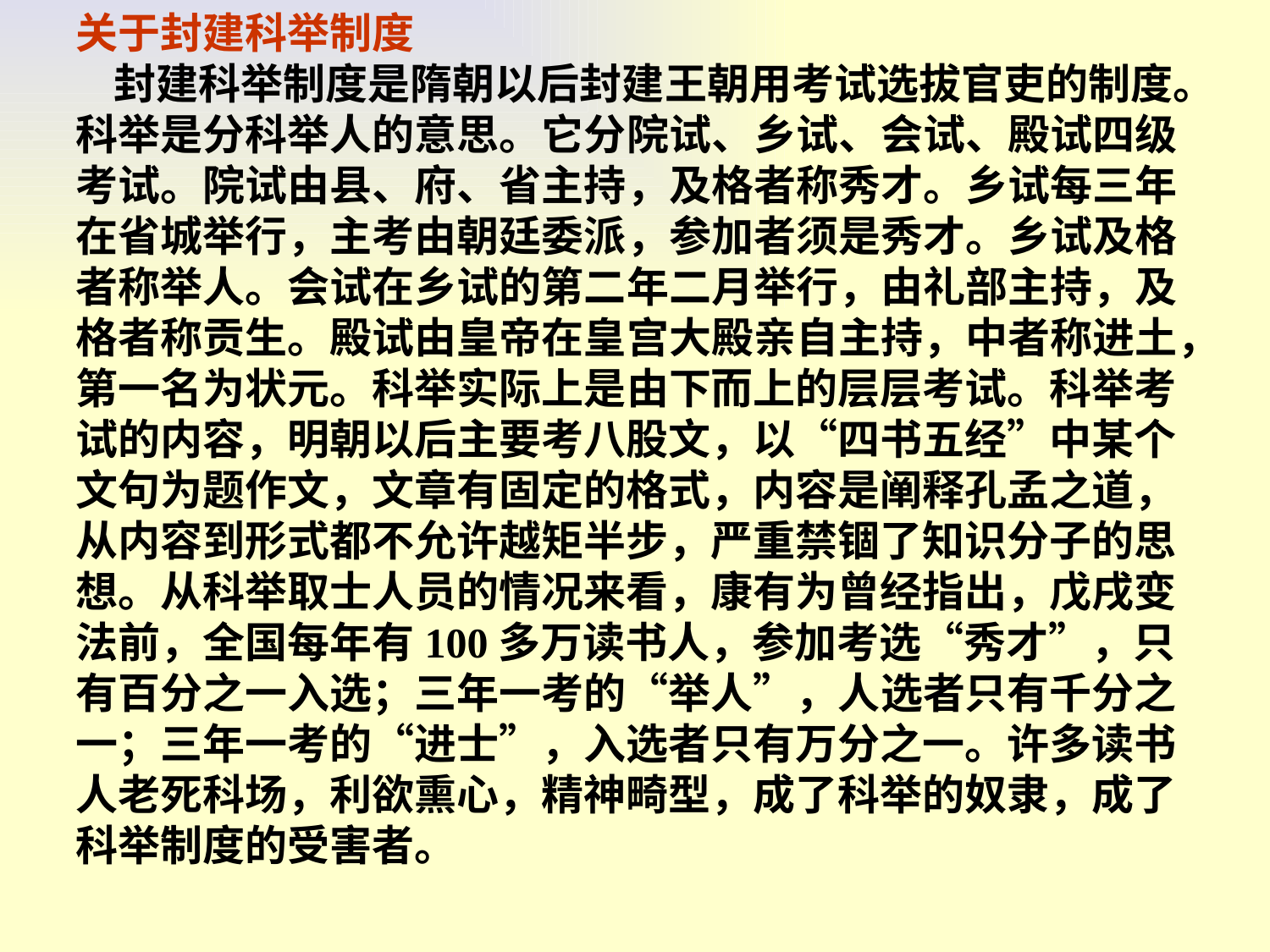

关于封建科举制度
    封建科举制度是隋朝以后封建王朝用考试选拔官吏的制度。科举是分科举人的意思。它分院试、乡试、会试、殿试四级考试。院试由县、府、省主持，及格者称秀才。乡试每三年在省城举行，主考由朝廷委派，参加者须是秀才。乡试及格者称举人。会试在乡试的第二年二月举行，由礼部主持，及格者称贡生。殿试由皇帝在皇宫大殿亲自主持，中者称进土，第一名为状元。科举实际上是由下而上的层层考试。科举考试的内容，明朝以后主要考八股文，以“四书五经”中某个文句为题作文，文章有固定的格式，内容是阐释孔孟之道，从内容到形式都不允许越矩半步，严重禁锢了知识分子的思想。从科举取士人员的情况来看，康有为曾经指出，戊戌变法前，全国每年有100多万读书人，参加考选“秀才”，只有百分之一入选；三年一考的“举人”，人选者只有千分之一；三年一考的“进士”，入选者只有万分之一。许多读书人老死科场，利欲熏心，精神畸型，成了科举的奴隶，成了科举制度的受害者。